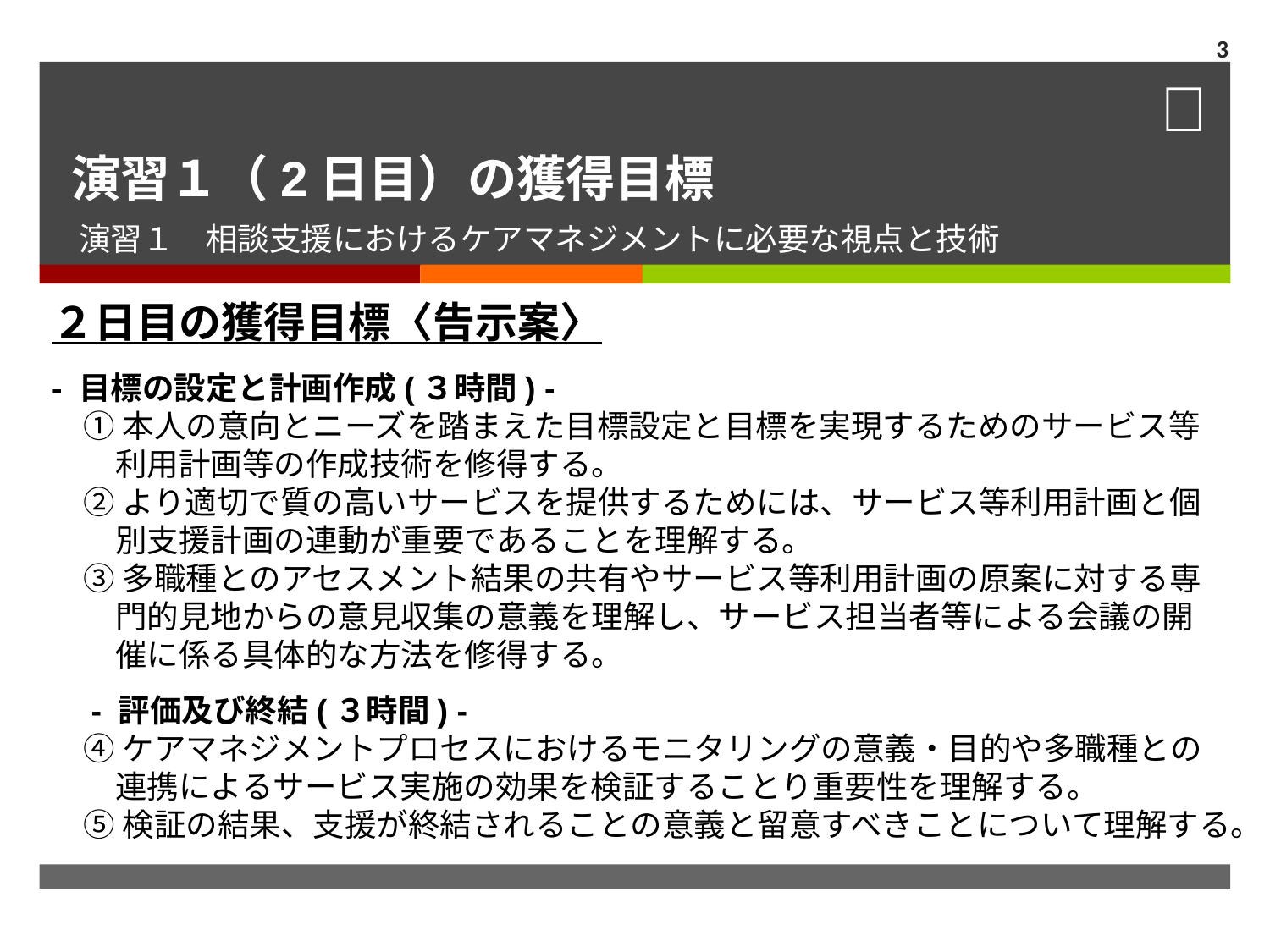

3
# 演習１（2日目）の獲得目標
演習１　相談支援におけるケアマネジメントに必要な視点と技術
２日目の獲得目標〈告示案〉

- 目標の設定と計画作成(３時間) -
　① 本人の意向とニーズを踏まえた目標設定と目標を実現するためのサービス等
　　利用計画等の作成技術を修得する。
　② より適切で質の高いサービスを提供するためには、サービス等利用計画と個
　　別支援計画の連動が重要であることを理解する。
　③ 多職種とのアセスメント結果の共有やサービス等利用計画の原案に対する専
　　門的見地からの意見収集の意義を理解し、サービス担当者等による会議の開
　　催に係る具体的な方法を修得する。

　- 評価及び終結(３時間) -
　④ ケアマネジメントプロセスにおけるモニタリングの意義・目的や多職種との
　　連携によるサービス実施の効果を検証することり重要性を理解する。
　⑤ 検証の結果、支援が終結されることの意義と留意すべきことについて理解する。